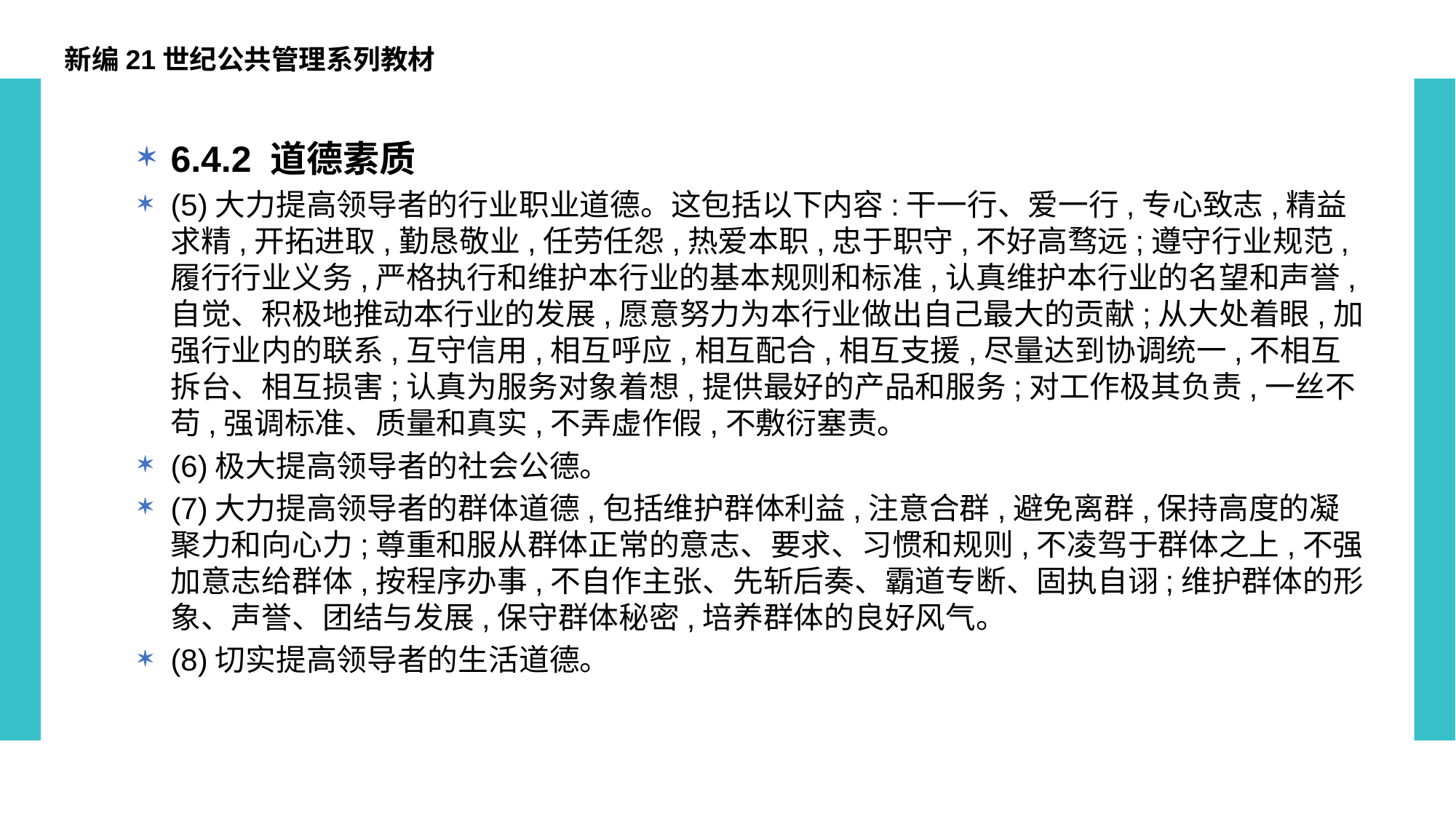

新编21世纪公共管理系列教材
6.4.2 道德素质
(5)大力提高领导者的行业职业道德。这包括以下内容:干一行、爱一行,专心致志,精益求精,开拓进取,勤恳敬业,任劳任怨,热爱本职,忠于职守,不好高骛远;遵守行业规范,履行行业义务,严格执行和维护本行业的基本规则和标准,认真维护本行业的名望和声誉,自觉、积极地推动本行业的发展,愿意努力为本行业做出自己最大的贡献;从大处着眼,加强行业内的联系,互守信用,相互呼应,相互配合,相互支援,尽量达到协调统一,不相互拆台、相互损害;认真为服务对象着想,提供最好的产品和服务;对工作极其负责,一丝不苟,强调标准、质量和真实,不弄虚作假,不敷衍塞责。
(6)极大提高领导者的社会公德。
(7)大力提高领导者的群体道德,包括维护群体利益,注意合群,避免离群,保持高度的凝聚力和向心力;尊重和服从群体正常的意志、要求、习惯和规则,不凌驾于群体之上,不强加意志给群体,按程序办事,不自作主张、先斩后奏、霸道专断、固执自诩;维护群体的形象、声誉、团结与发展,保守群体秘密,培养群体的良好风气。
(8)切实提高领导者的生活道德。